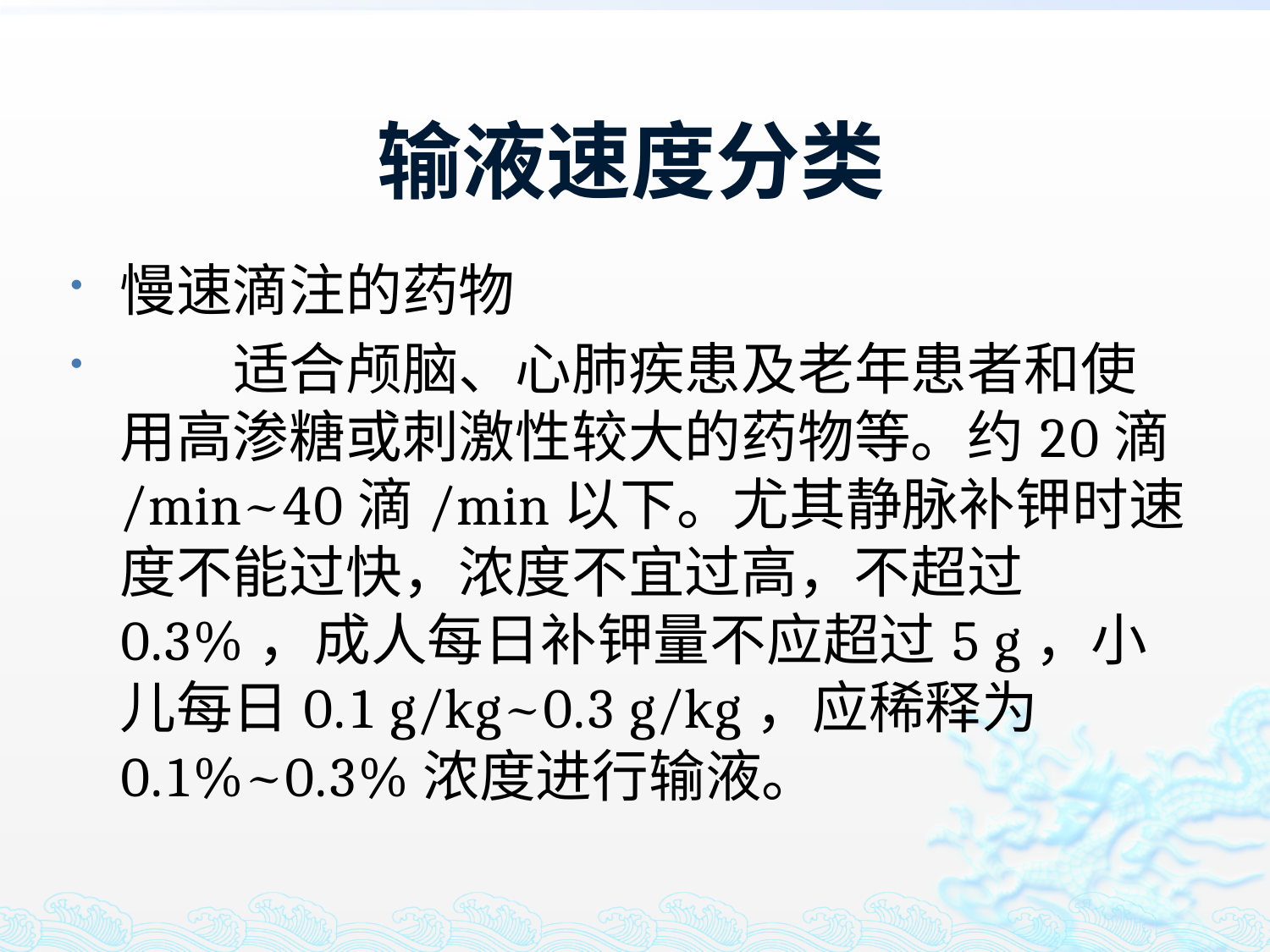

# 输液速度分类
慢速滴注的药物
　　适合颅脑、心肺疾患及老年患者和使用高渗糖或刺激性较大的药物等。约20滴/min~40滴/min以下。尤其静脉补钾时速度不能过快，浓度不宜过高，不超过0.3%，成人每日补钾量不应超过5 g，小儿每日0.1 g/kg~0.3 g/kg，应稀释为0.1%~0.3%浓度进行输液。